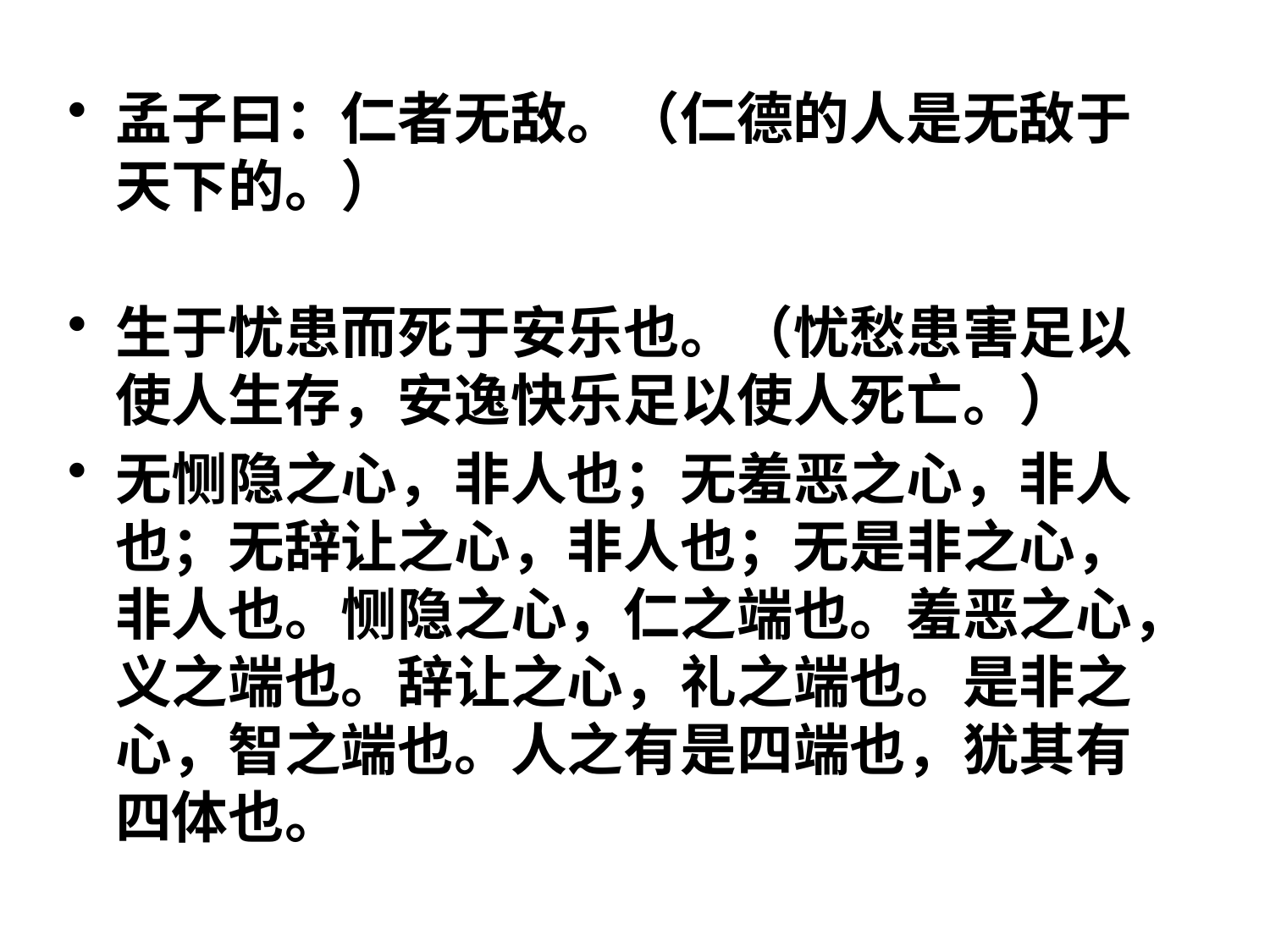

# 孟子曰：仁者无敌。（仁德的人是无敌于天下的。）
生于忧患而死于安乐也。（忧愁患害足以使人生存，安逸快乐足以使人死亡。）
无恻隐之心，非人也；无羞恶之心，非人也；无辞让之心，非人也；无是非之心，非人也。恻隐之心，仁之端也。羞恶之心，义之端也。辞让之心，礼之端也。是非之心，智之端也。人之有是四端也，犹其有四体也。